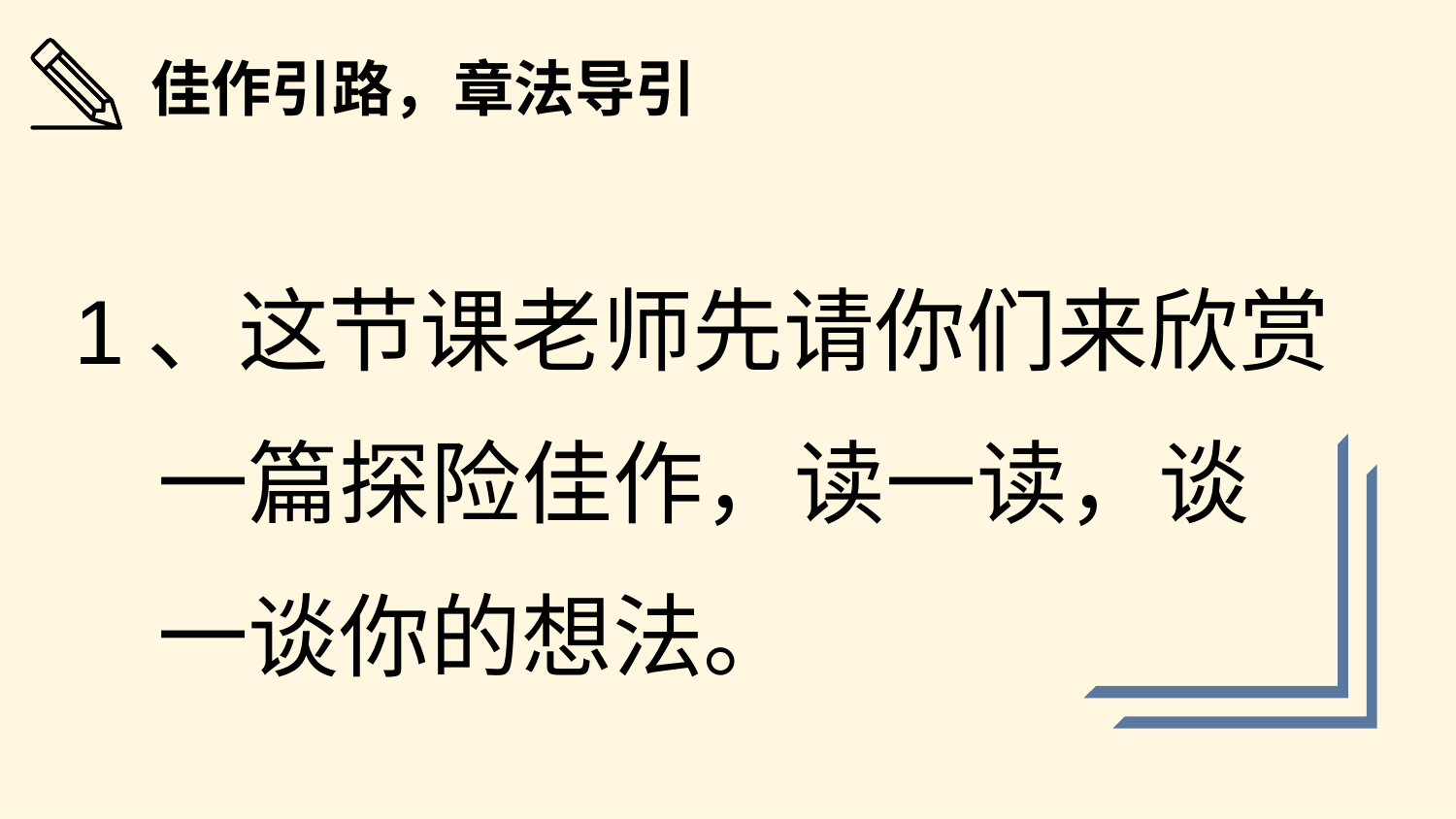

佳作引路，章法导引
1、这节课老师先请你们来欣赏
   一篇探险佳作，读一读，谈
   一谈你的想法。